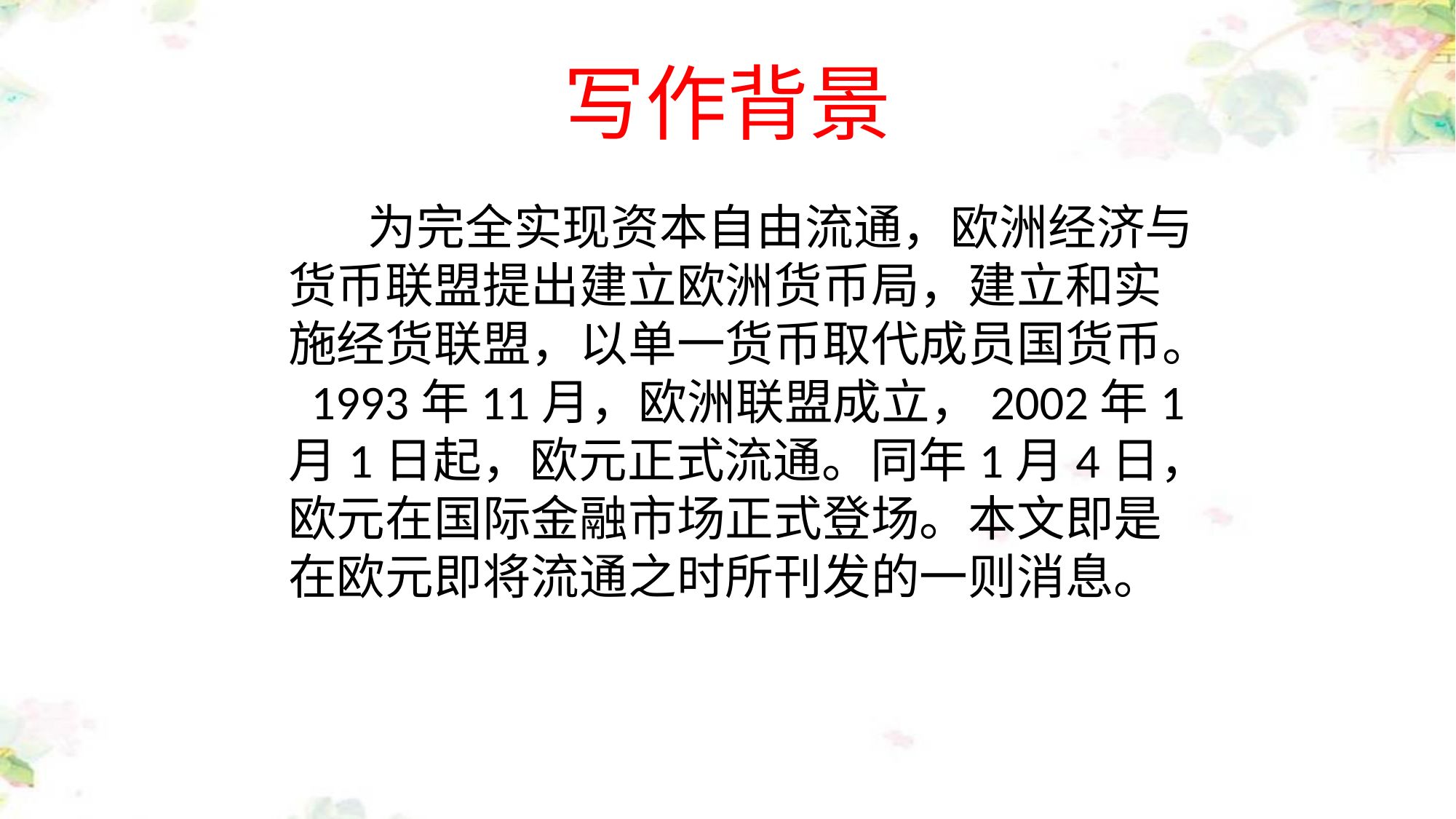

# 写作背景
          为完全实现资本自由流通，欧洲经济与货币联盟提出建立欧洲货币局，建立和实施经货联盟，以单一货币取代成员国货币。 1993年11月，欧洲联盟成立，2002年1月1日起，欧元正式流通。同年1月4日，欧元在国际金融市场正式登场。本文即是在欧元即将流通之时所刊发的一则消息。